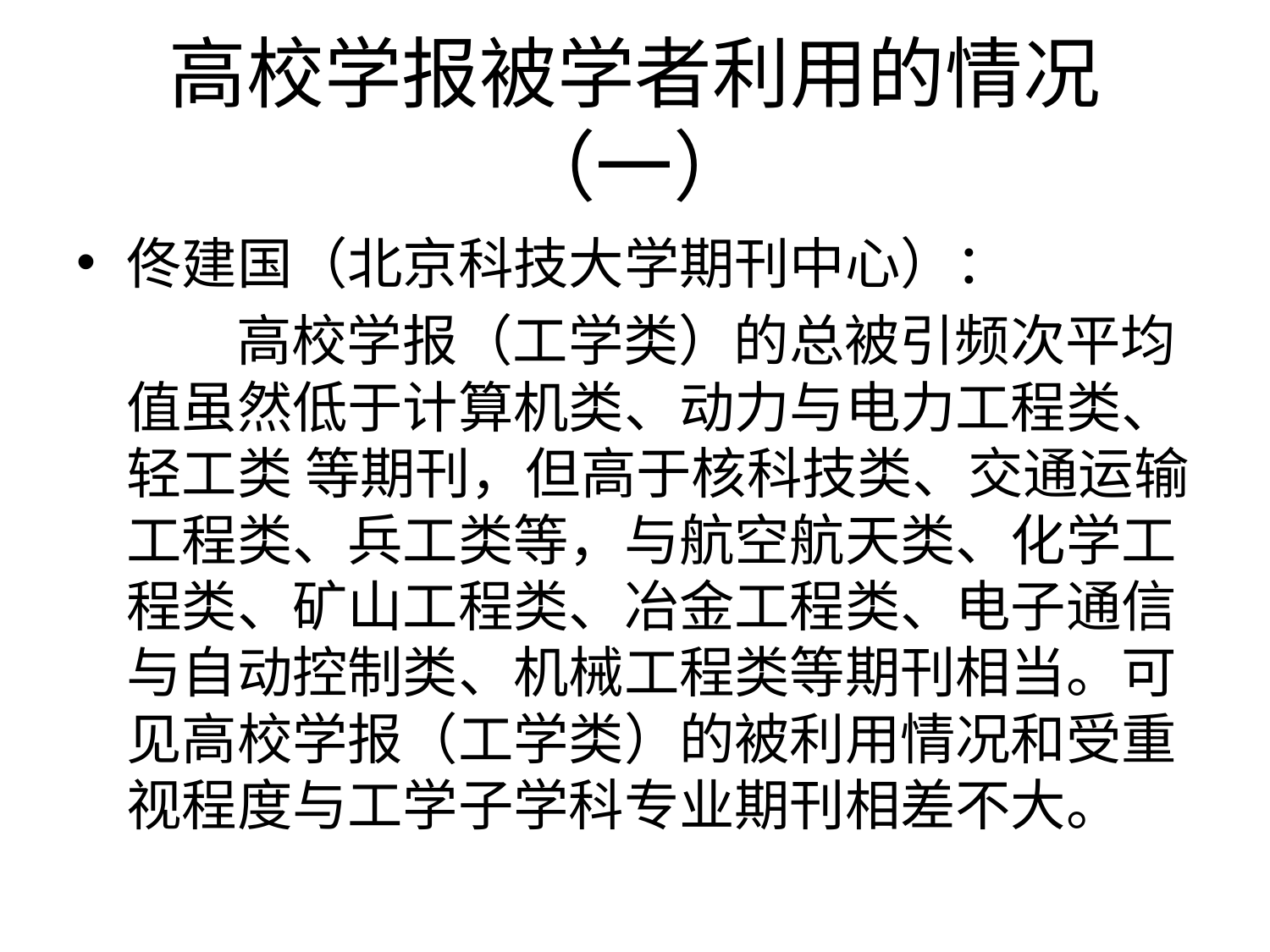

# 高校学报被学者利用的情况（一）
佟建国（北京科技大学期刊中心）：
            高校学报（工学类）的总被引频次平均值虽然低于计算机类、动力与电力工程类、轻工类 等期刊，但高于核科技类、交通运输工程类、兵工类等，与航空航天类、化学工程类、矿山工程类、冶金工程类、电子通信与自动控制类、机械工程类等期刊相当。可见高校学报（工学类）的被利用情况和受重视程度与工学子学科专业期刊相差不大。